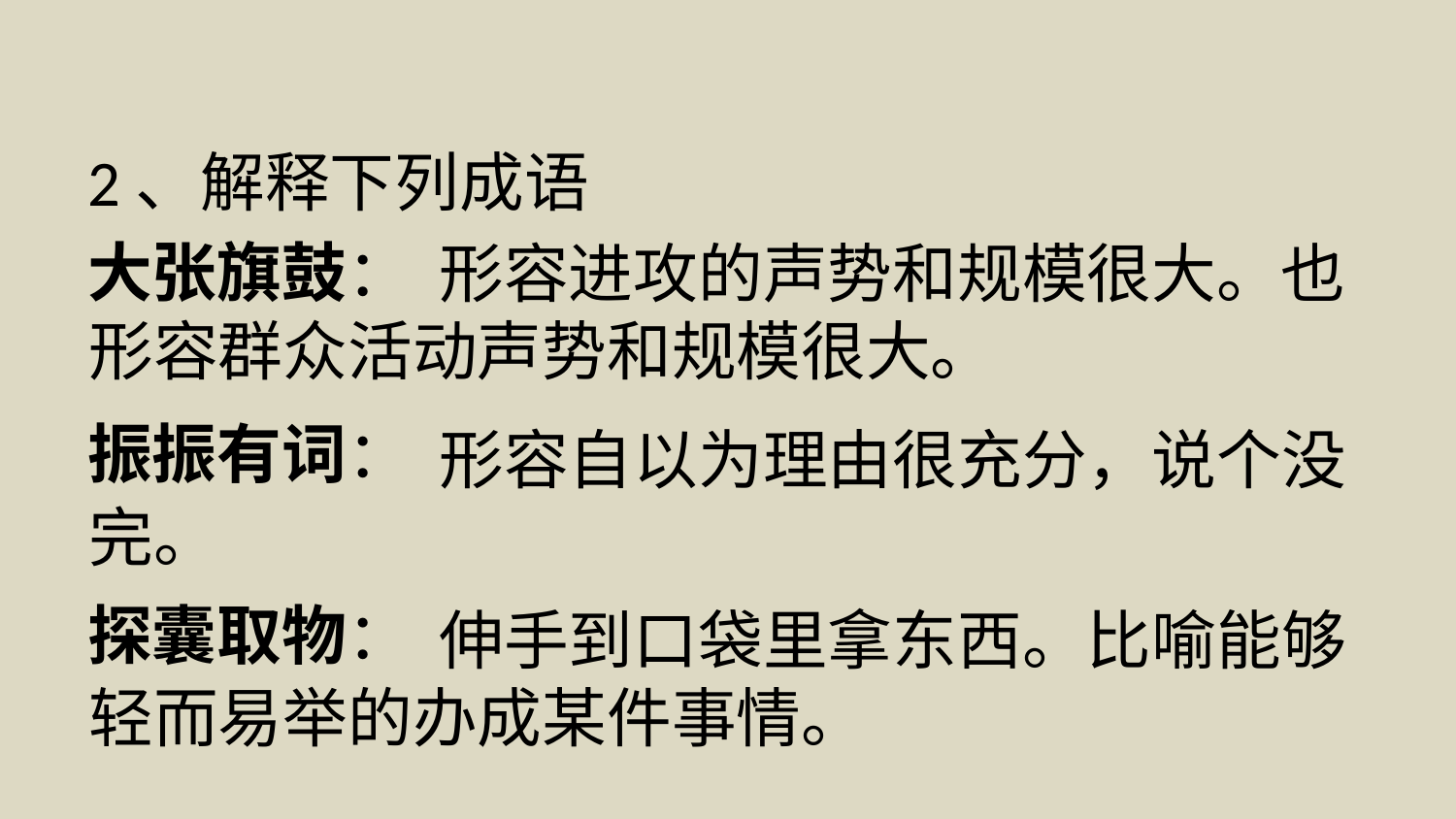

2、解释下列成语
大张旗鼓：

振振有词：

探囊取物：
                       形容进攻的声势和规模很大。也形容群众活动声势和规模很大。

                       形容自以为理由很充分，说个没完。

                       伸手到口袋里拿东西。比喻能够轻而易举的办成某件事情。